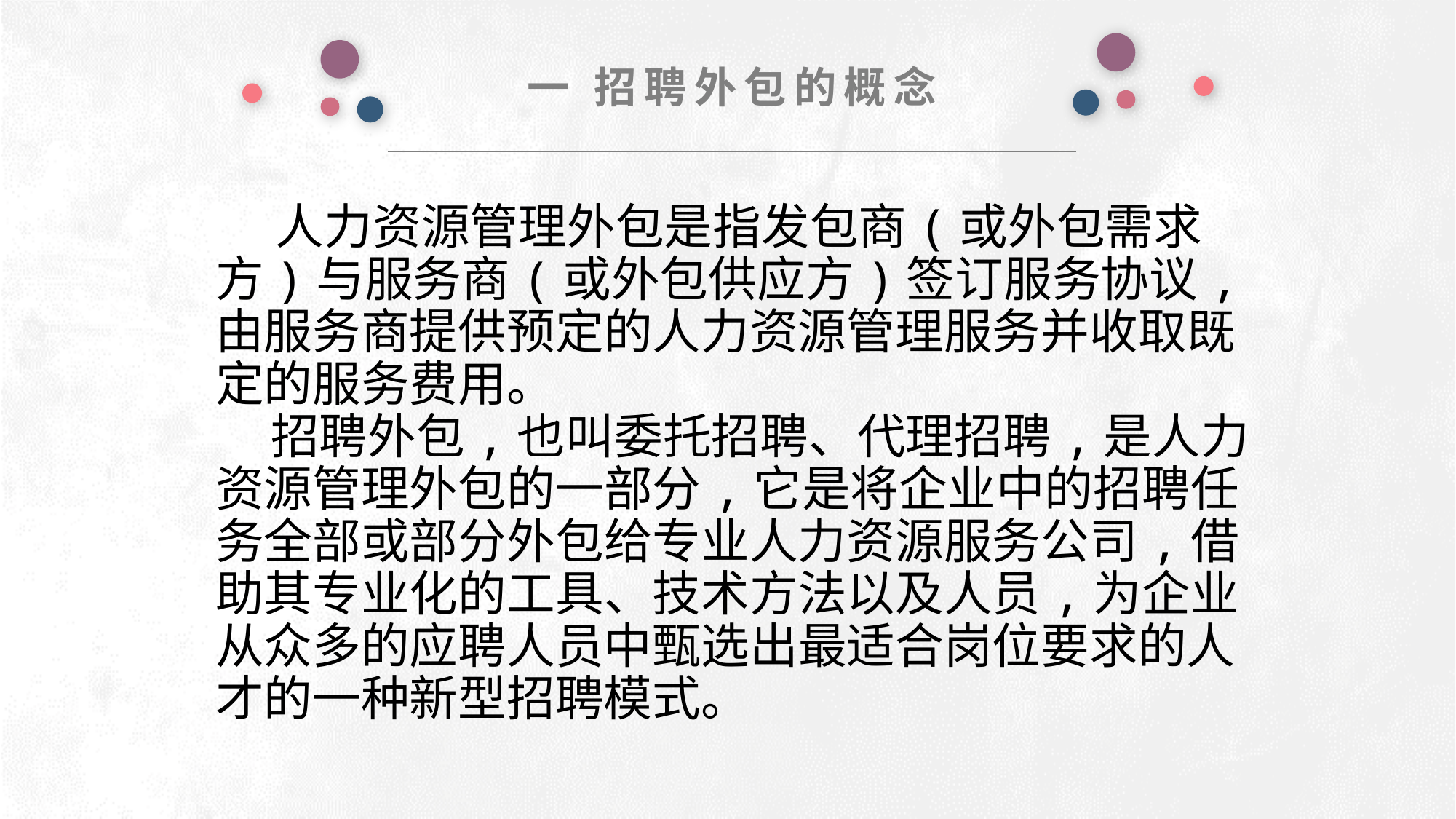

一 招聘外包的概念

     人力资源管理外包是指发包商(或外包需求方)与服务商(或外包供应方)签订服务协议,由服务商提供预定的人力资源管理服务并收取既定的服务费用。
    招聘外包,也叫委托招聘、代理招聘,是人力资源管理外包的一部分,它是将企业中的招聘任务全部或部分外包给专业人力资源服务公司,借助其专业化的工具、技术方法以及人员,为企业从众多的应聘人员中甄选出最适合岗位要求的人才的一种新型招聘模式。
e7d195523061f1c0deeec63e560781cfd59afb0ea006f2a87ABB68BF51EA6619813959095094C18C62A12F549504892A4AAA8C1554C6663626E05CA27F281A14E6983772AFC3FB97135759321DEA3D70CCCB10945EC5A0322096E752803368C2184698845E3CCD6DB7F651295A8E4F3FDC19EA64A2B4A4AC1434B55AAE41CF0BF61B375C23F3039959E085EE760725AA